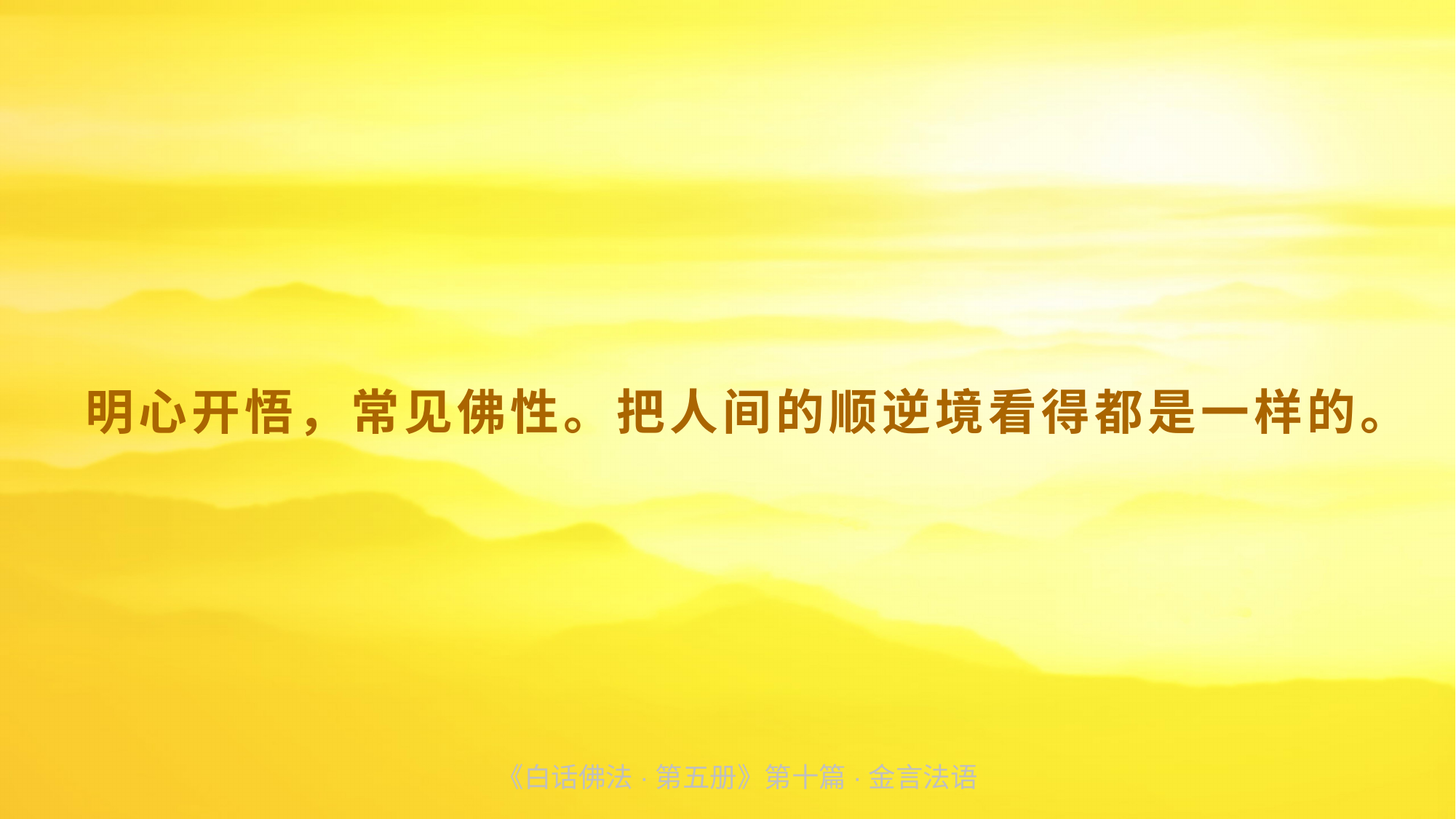

明心开悟，常见佛性。把人间的顺逆境看得都是一样的。
  《白话佛法·第五册》第十篇·金言法语